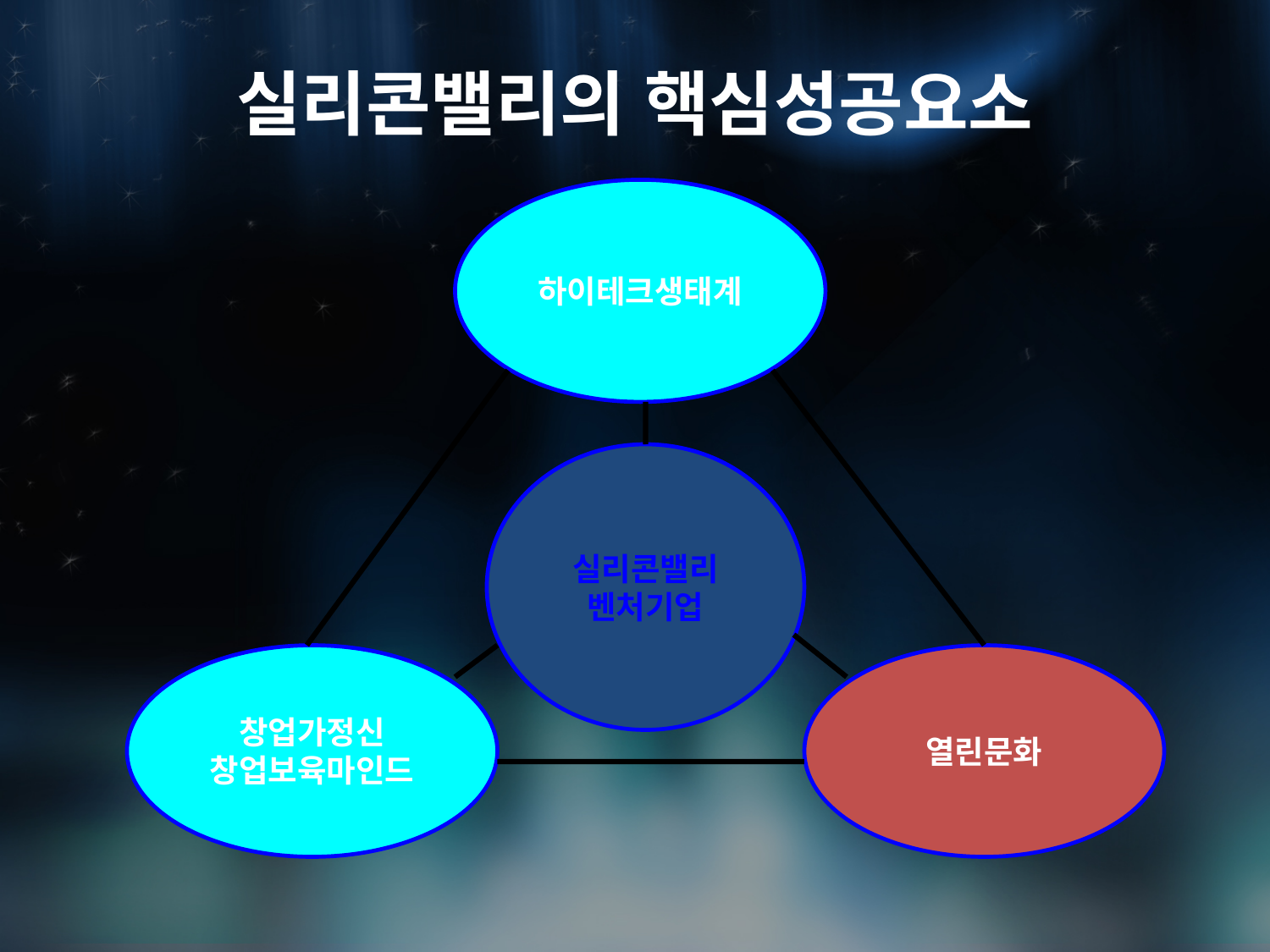

실리콘밸리의 핵심성공요소
하이테크생태계

실리콘밸리
벤처기업

창업가정신
창업보육마인드

열린문화